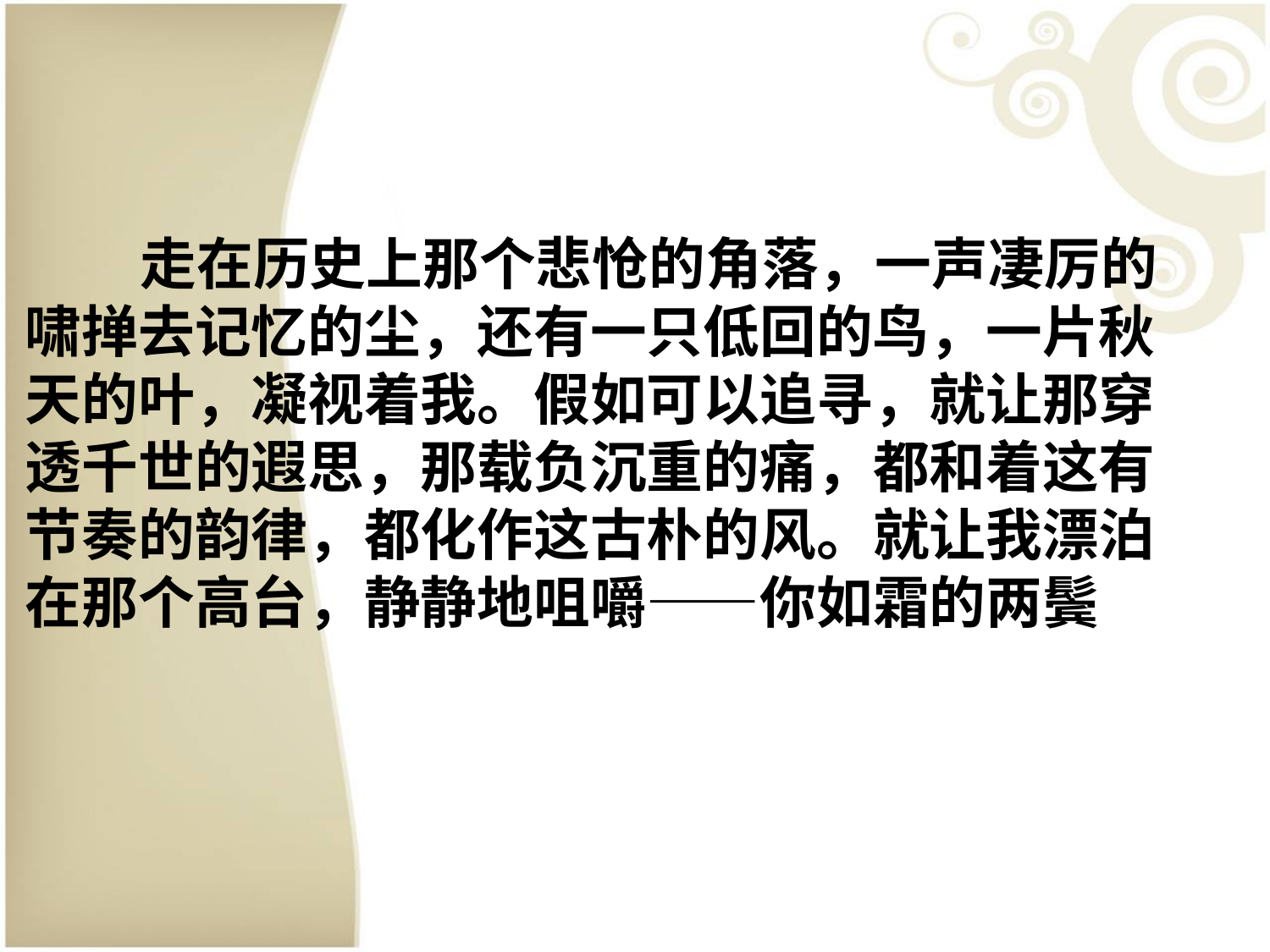

#
        走在历史上那个悲怆的角落，一声凄厉的啸掸去记忆的尘，还有一只低回的鸟，一片秋天的叶，凝视着我。假如可以追寻，就让那穿透千世的遐思，那载负沉重的痛，都和着这有节奏的韵律，都化作这古朴的风。就让我漂泊在那个高台，静静地咀嚼——你如霜的两鬓